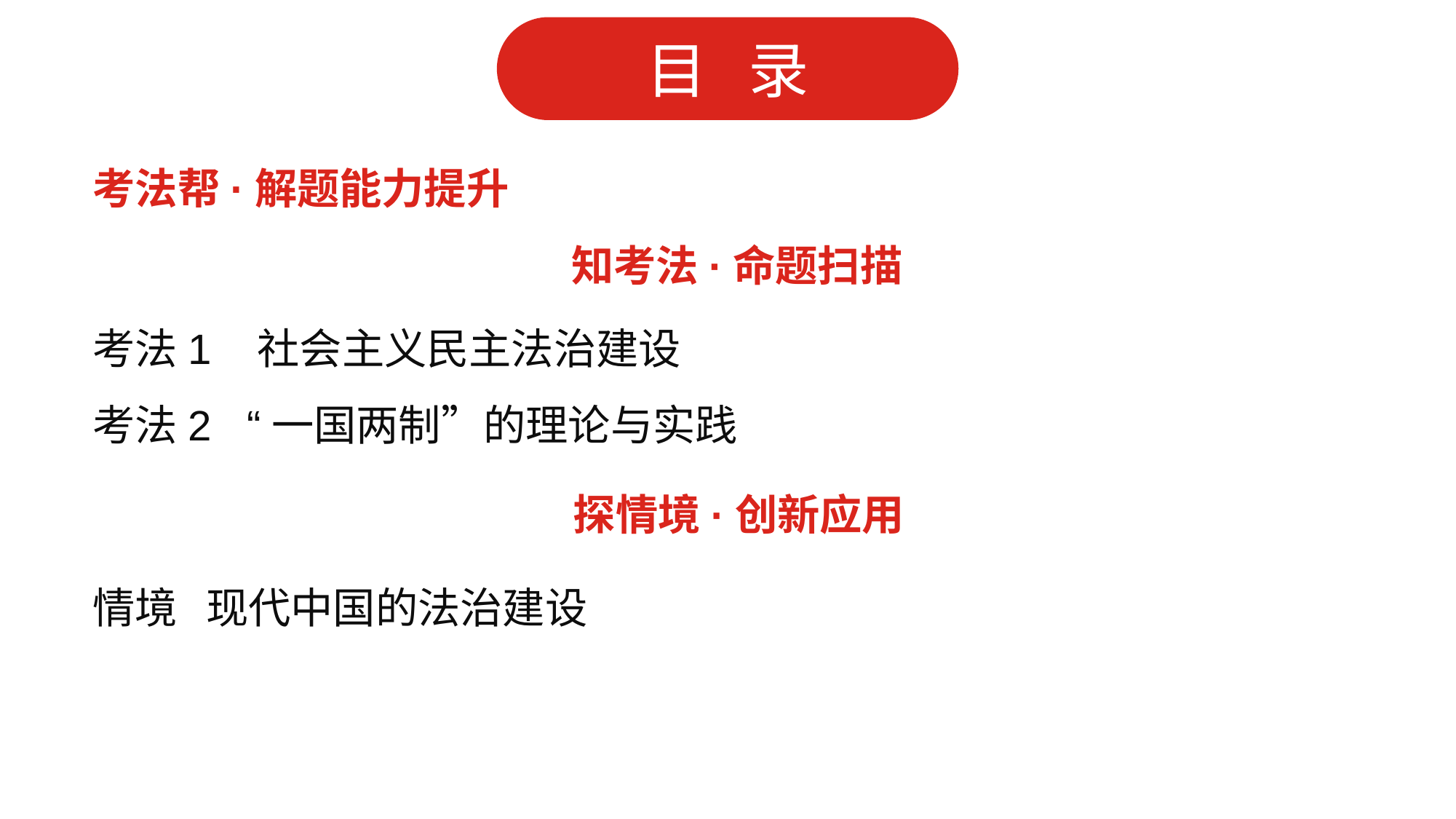

考法帮·解题能力提升
知考法·命题扫描
考法1   社会主义民主法治建设
考法2   “一国两制”的理论与实践
探情境·创新应用
情境   现代中国的法治建设